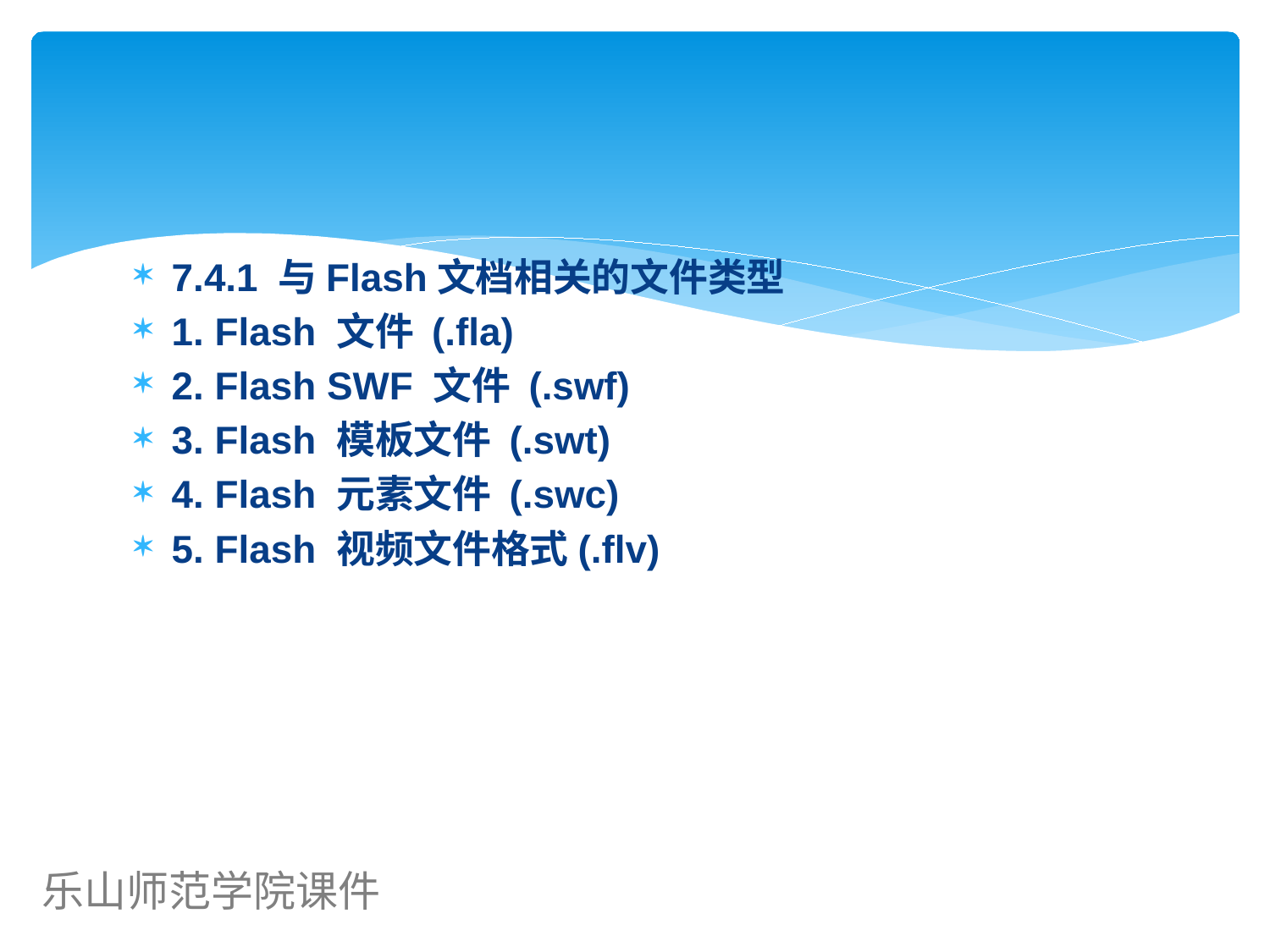

7.4.1 与Flash文档相关的文件类型
1. Flash 文件 (.fla)
2. Flash SWF 文件 (.swf)
3. Flash 模板文件 (.swt)
4. Flash 元素文件 (.swc)
5. Flash 视频文件格式(.flv)